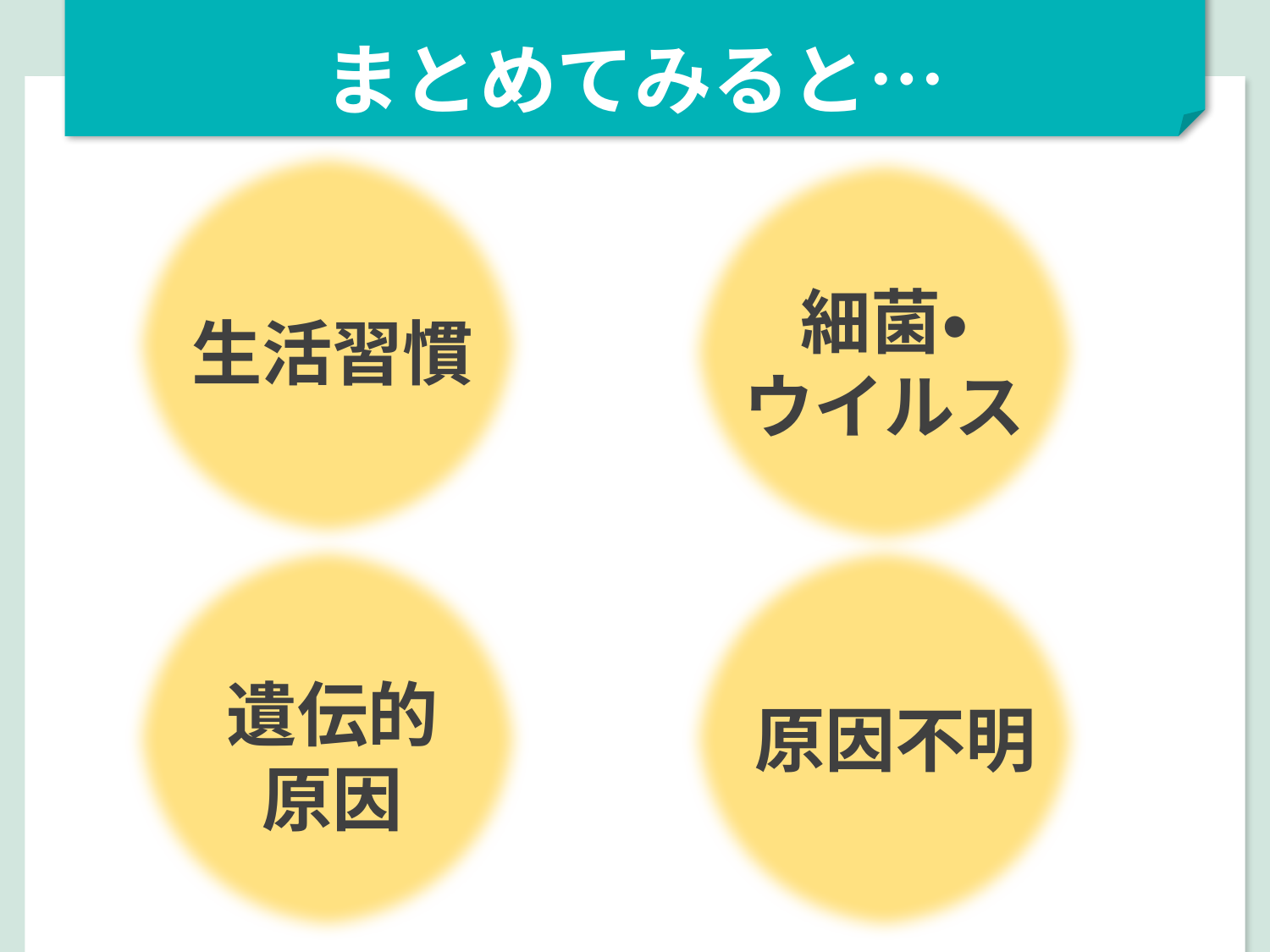

まとめてみると…

生活習慣

細菌・
ウイルス

遺伝的
原因

原因不明